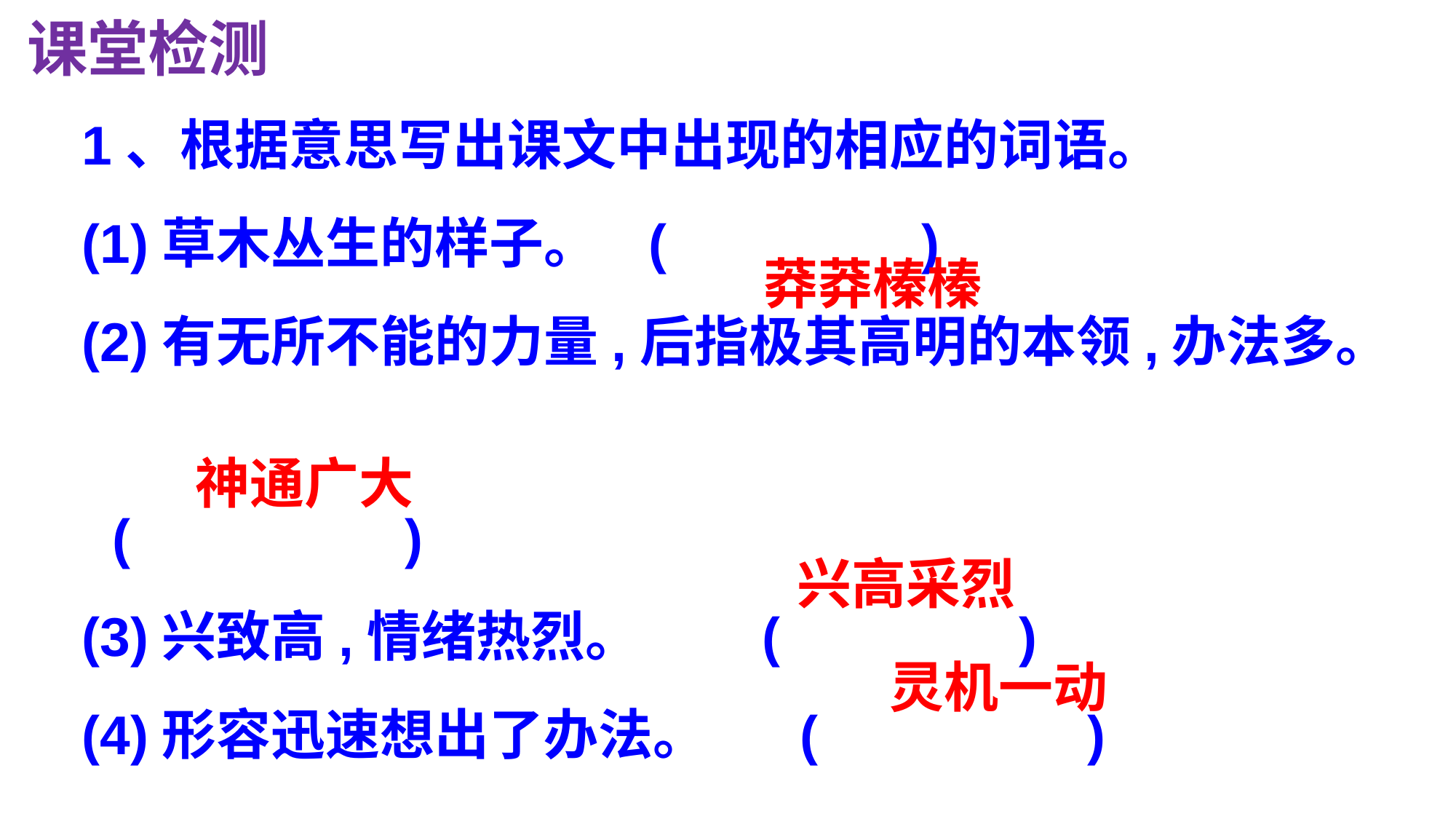

课堂检测
1、根据意思写出课文中出现的相应的词语。
(1)草木丛生的样子。   ( 　　 　   )
(2)有无所不能的力量,后指极其高明的本领,办法多。
  (  　　　　)
(3)兴致高,情绪热烈。　　(　　　    )
(4)形容迅速想出了办法。　  (　　　　  )
  莽莽榛榛
  神通广大
  兴高采烈
 灵机一动